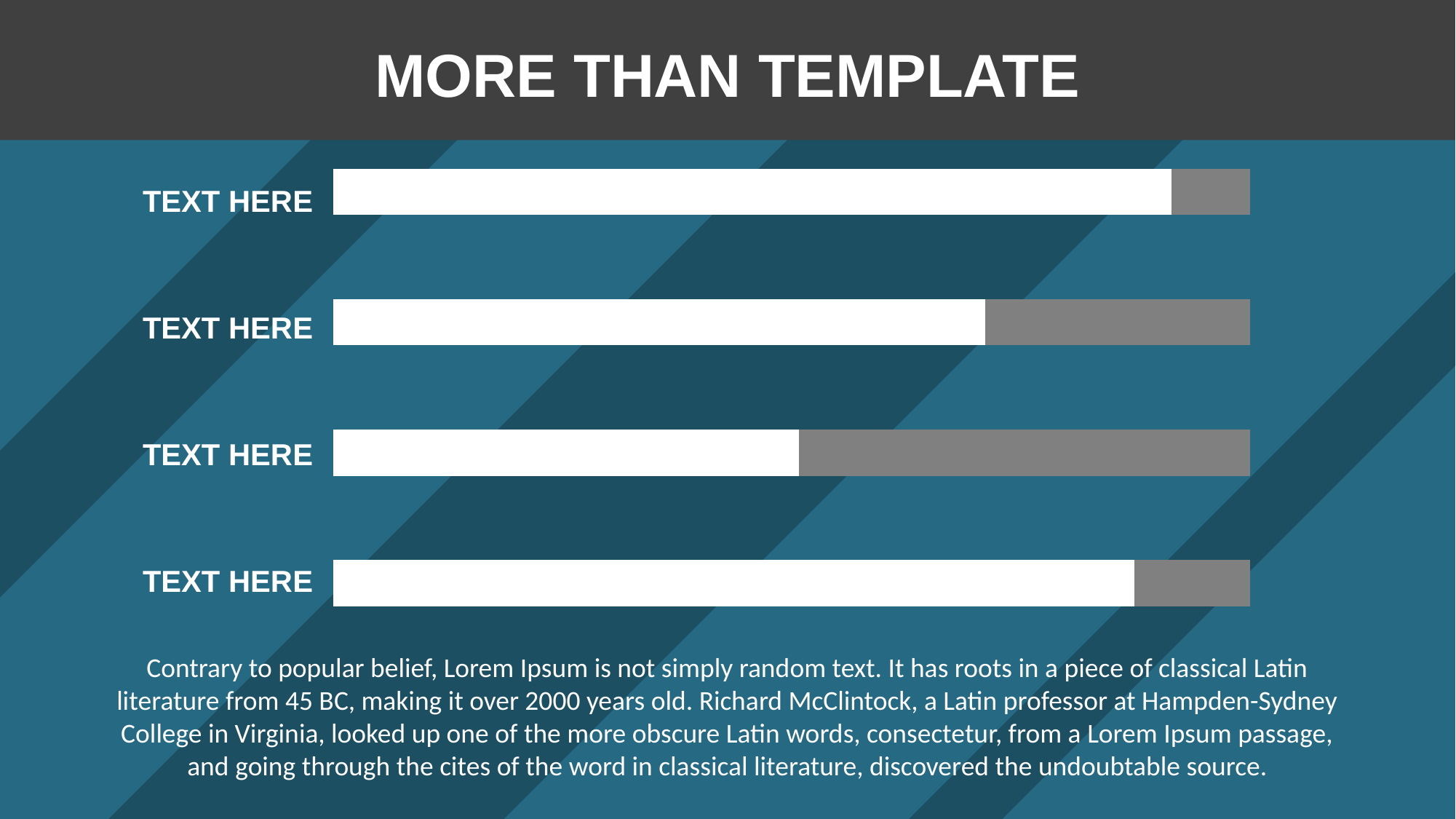

MORE THAN TEMPLATE

### Chart

| Category | 系列 1 |
|---|---|
| 类别 1 | 10.0 |
| 类别 2 | 10.0 |
| 类别 3 | 10.0 |
| 类别 4 | 10.0 |

### Chart

| Category | 系列 1 |
|---|---|
| 类别 1 | 4.3 |
| 类别 2 | 2.5 |
| 类别 3 | 3.5 |
| 类别 4 | 4.5 |
TEXT HERE
TEXT HERE
TEXT HERE
TEXT HERE
Contrary to popular belief, Lorem Ipsum is not simply random text. It has roots in a piece of classical Latin literature from 45 BC, making it over 2000 years old. Richard McClintock, a Latin professor at Hampden-Sydney College in Virginia, looked up one of the more obscure Latin words, consectetur, from a Lorem Ipsum passage, and going through the cites of the word in classical literature, discovered the undoubtable source.